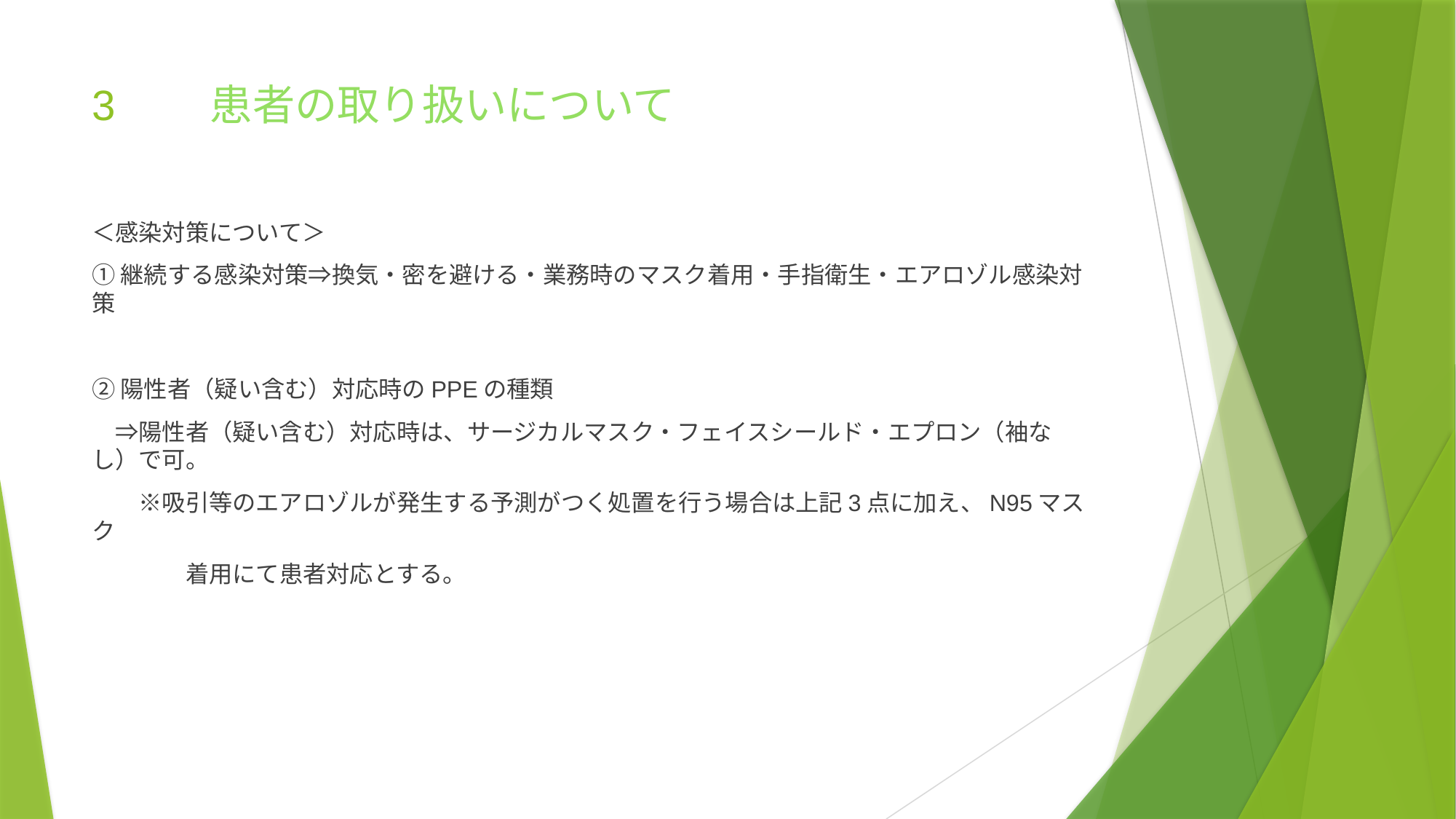

# 3　　患者の取り扱いについて
＜感染対策について＞
①継続する感染対策⇒換気・密を避ける・業務時のマスク着用・手指衛生・エアロゾル感染対策

②陽性者（疑い含む）対応時のPPEの種類
　⇒陽性者（疑い含む）対応時は、サージカルマスク・フェイスシールド・エプロン（袖なし）で可。
　　※吸引等のエアロゾルが発生する予測がつく処置を行う場合は上記3点に加え、N95マスク
　　　　着用にて患者対応とする。